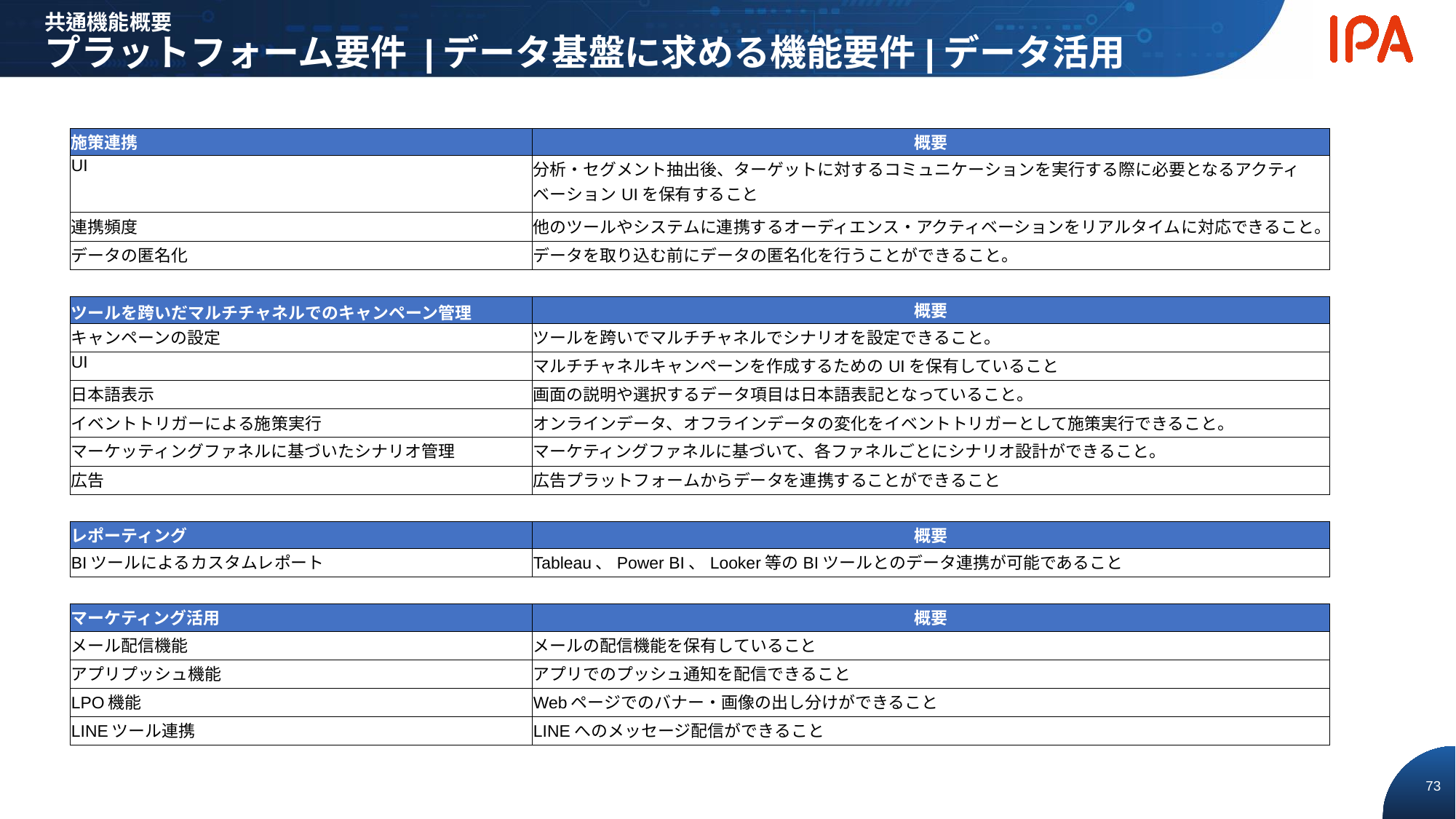

共通機能概要
プラットフォーム要件 |データ基盤に求める機能要件|データ活用
| 施策連携 | 概要 |
| --- | --- |
| UI | 分析・セグメント抽出後、ターゲットに対するコミュニケーションを実行する際に必要となるアクティベーションUIを保有すること |
| 連携頻度 | 他のツールやシステムに連携するオーディエンス・アクティベーションをリアルタイムに対応できること。 |
| データの匿名化 | データを取り込む前にデータの匿名化を行うことができること。 |
|  |  |
| ツールを跨いだマルチチャネルでのキャンペーン管理 | 概要 |
| キャンペーンの設定 | ツールを跨いでマルチチャネルでシナリオを設定できること。 |
| UI | マルチチャネルキャンペーンを作成するためのUIを保有していること |
| 日本語表示 | 画面の説明や選択するデータ項目は日本語表記となっていること。 |
| イベントトリガーによる施策実行 | オンラインデータ、オフラインデータの変化をイベントトリガーとして施策実行できること。 |
| マーケッティングファネルに基づいたシナリオ管理 | マーケティングファネルに基づいて、各ファネルごとにシナリオ設計ができること。 |
| 広告 | 広告プラットフォームからデータを連携することができること |
|  |  |
| レポーティング | 概要 |
| BIツールによるカスタムレポート | Tableau、Power BI、Looker等のBIツールとのデータ連携が可能であること |
|  |  |
| マーケティング活用 | 概要 |
| メール配信機能 | メールの配信機能を保有していること |
| アプリプッシュ機能 | アプリでのプッシュ通知を配信できること |
| LPO機能 | Webページでのバナー・画像の出し分けができること |
| LINEツール連携 | LINEへのメッセージ配信ができること |